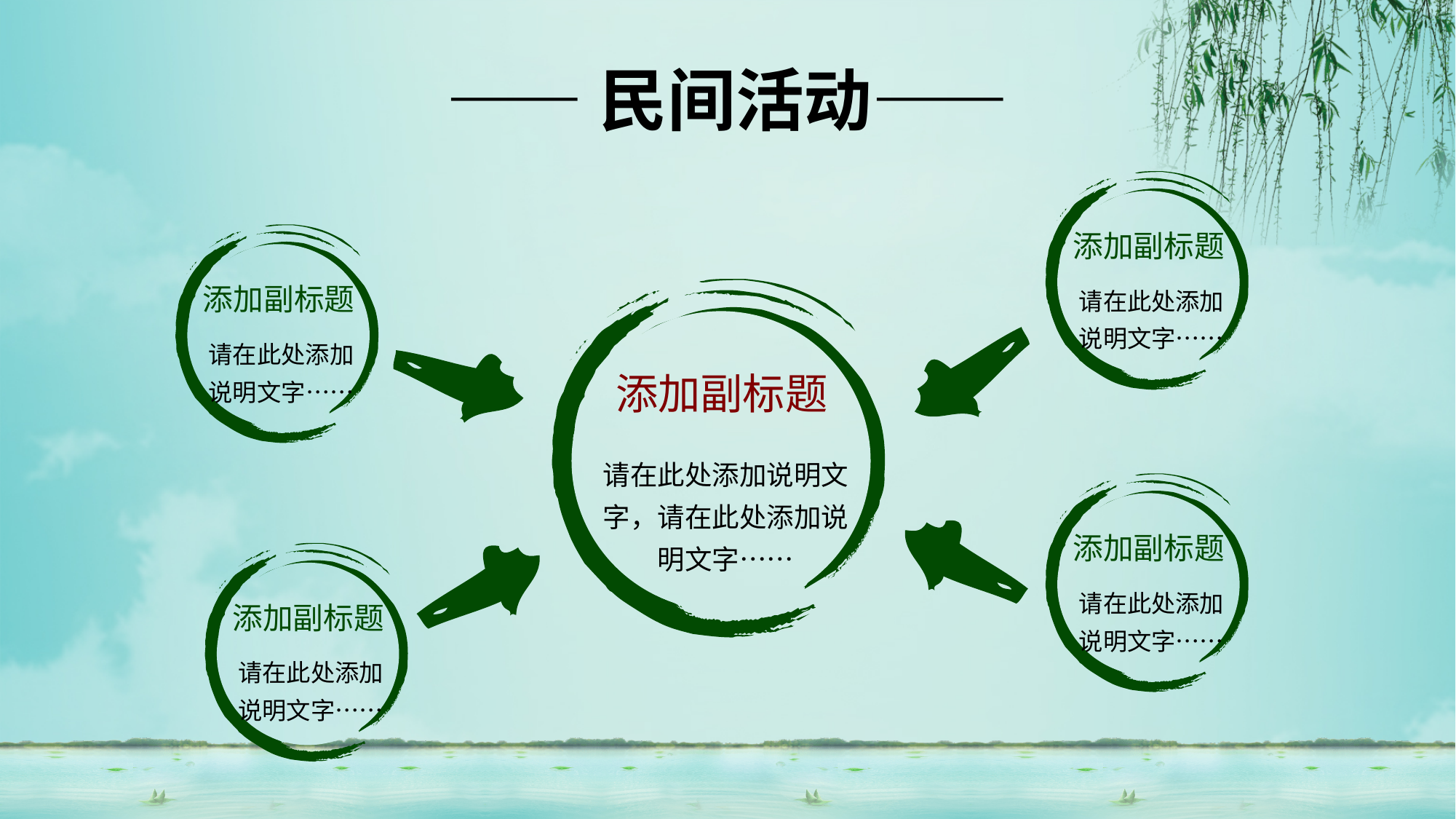

——民间活动——

添加副标题
请在此处添加说明文字……

添加副标题
请在此处添加说明文字……

添加副标题
请在此处添加说明文字，请在此处添加说明文字……

添加副标题
请在此处添加说明文字……

添加副标题
请在此处添加说明文字……